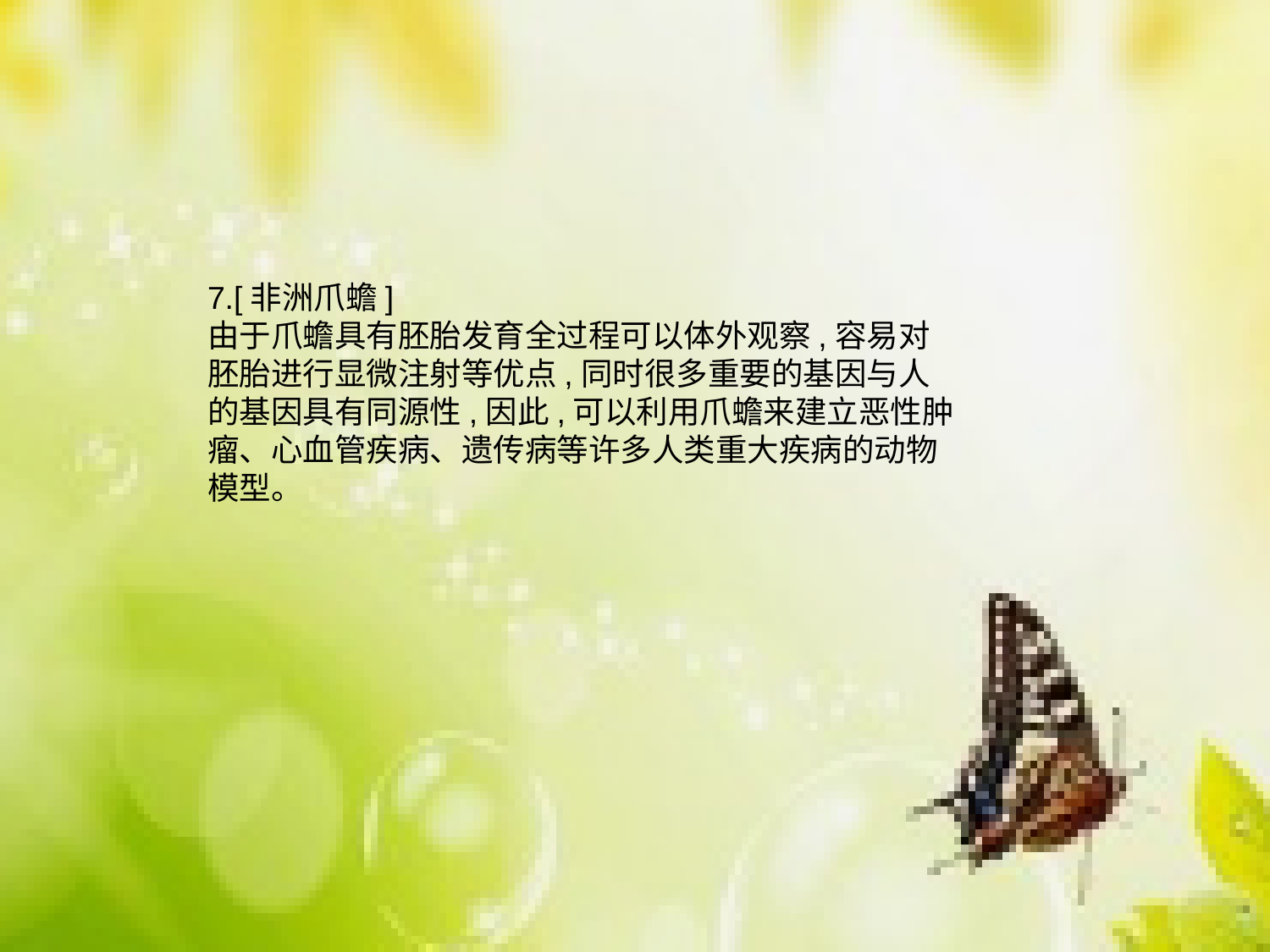

7.[非洲爪蟾]
由于爪蟾具有胚胎发育全过程可以体外观察,容易对胚胎进行显微注射等优点,同时很多重要的基因与人的基因具有同源性,因此,可以利用爪蟾来建立恶性肿瘤、心血管疾病、遗传病等许多人类重大疾病的动物模型。